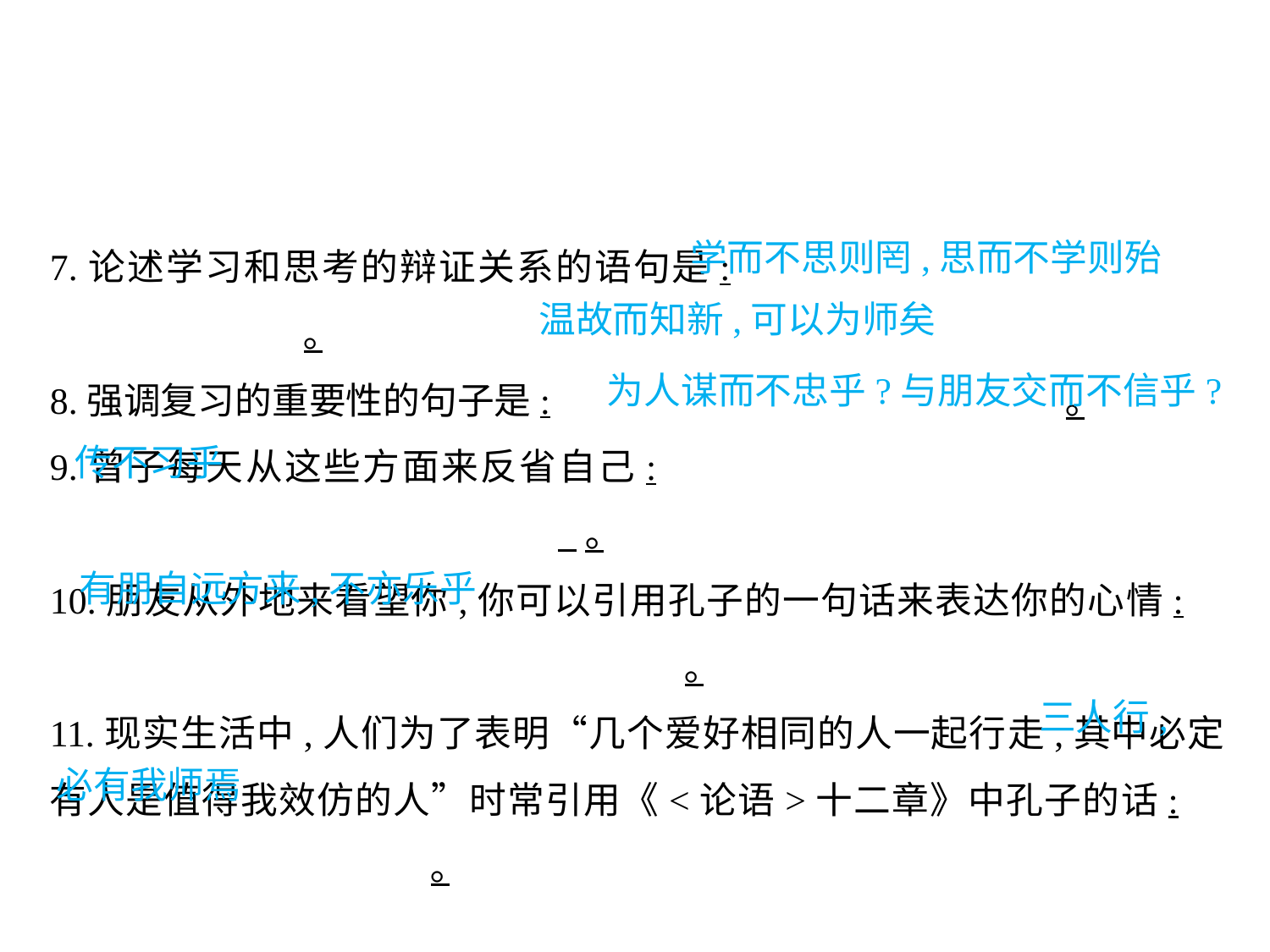

7.论述学习和思考的辩证关系的语句是:						｡
8.强调复习的重要性的句子是:					｡
9.曾子每天从这些方面来反省自己:									  ｡
10.朋友从外地来看望你,你可以引用孔子的一句话来表达你的心情:						｡
11.现实生活中,人们为了表明“几个爱好相同的人一起行走,其中必定有人是值得我效仿的人”时常引用《<论语>十二章》中孔子的话:				｡
学而不思则罔,思而不学则殆
温故而知新,可以为师矣
为人谋而不忠乎?与朋友交而不信乎?
传不习乎
有朋自远方来,不亦乐乎
三人行,
必有我师焉